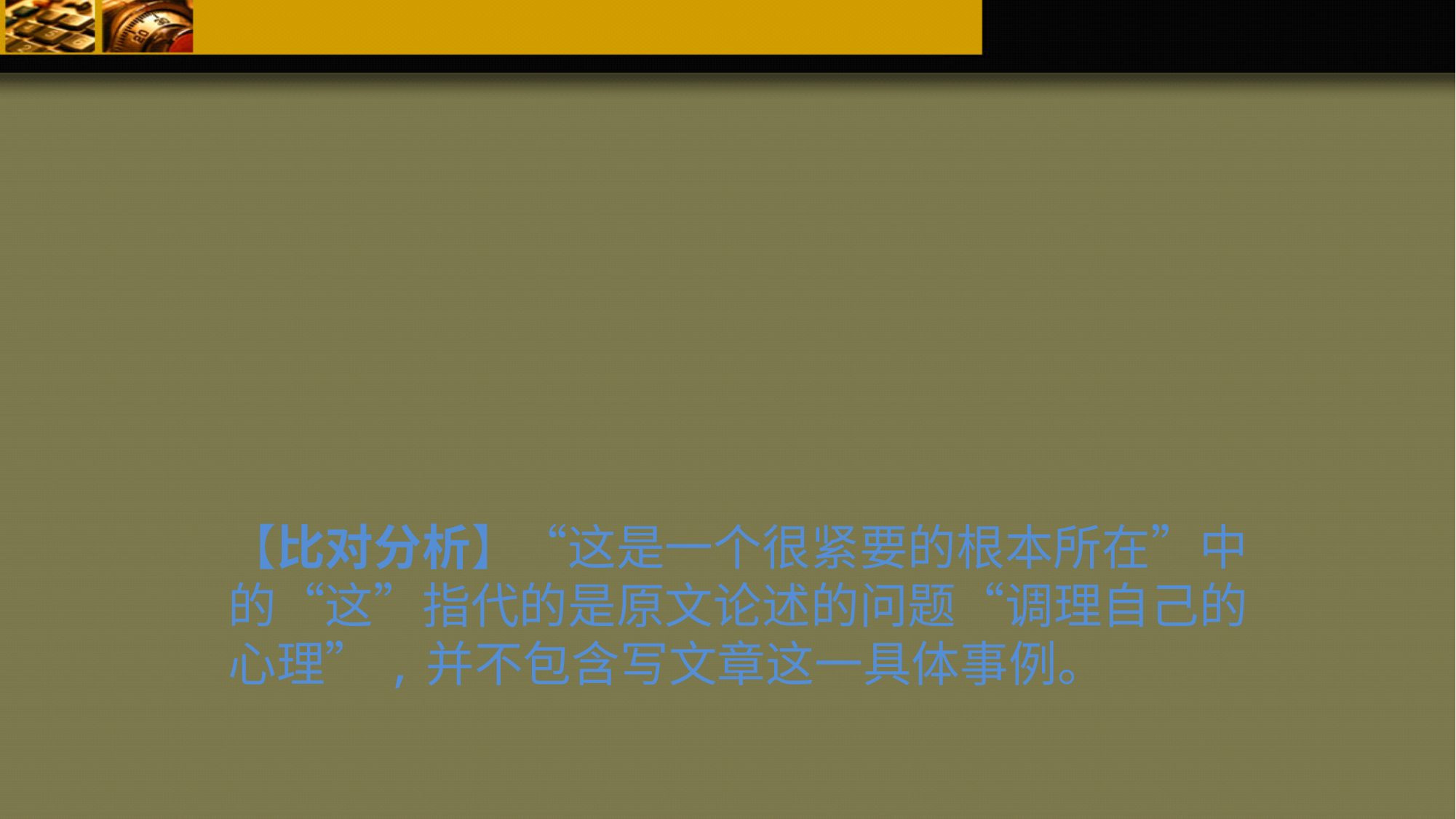

【比对分析】“这是一个很紧要的根本所在”中的“这”指代的是原文论述的问题“调理自己的心理”,并不包含写文章这一具体事例。